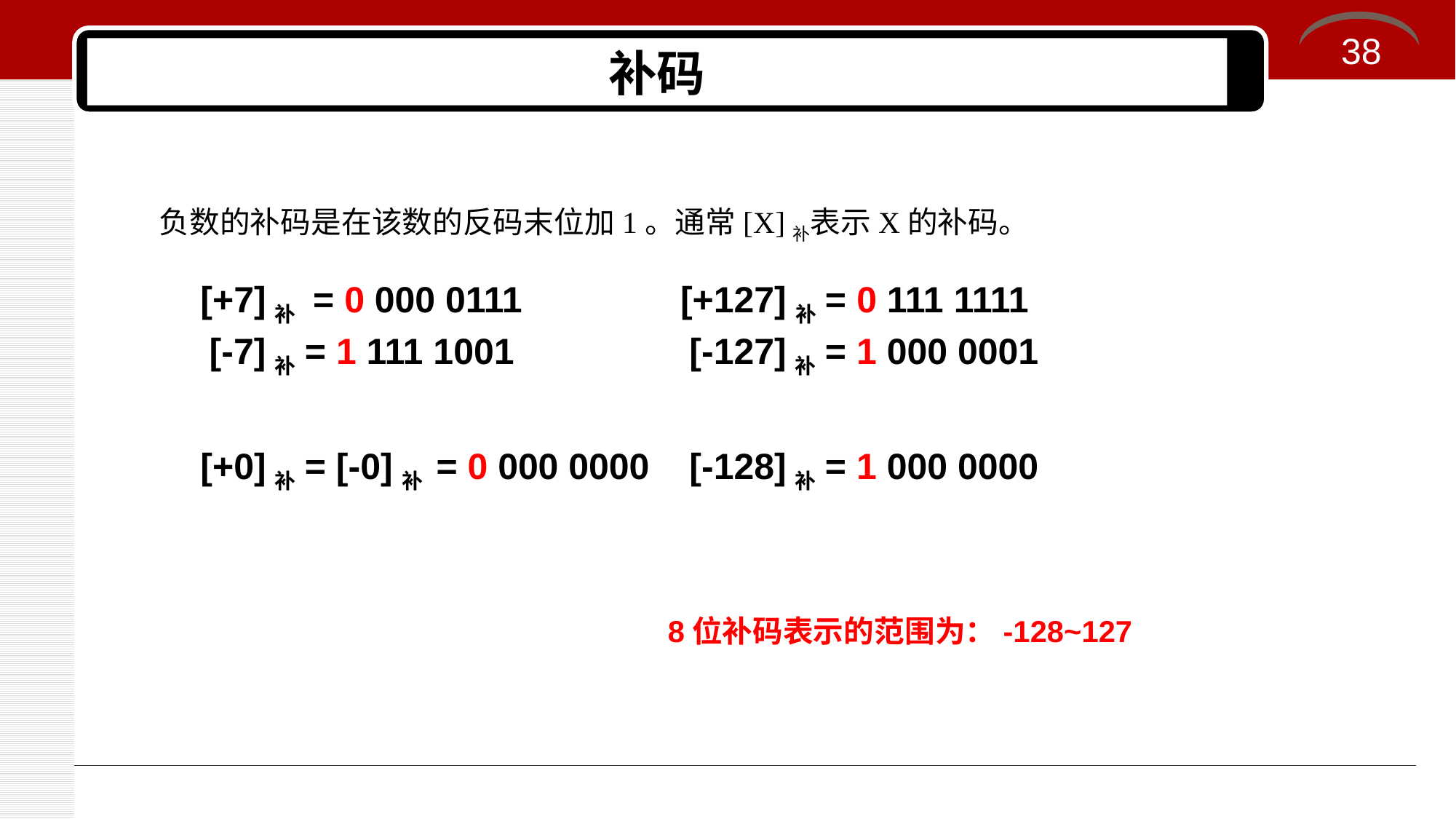

38
# 补码
负数的补码是在该数的反码末位加1。通常[X]补表示X的补码。
[+7]补 = 0 000 0111
[+127]补= 0 111 1111
[-7]补= 1 111 1001
[-127]补= 1 000 0001
[+0]补= [-0]补 = 0 000 0000
[-128]补= 1 000 0000
8位补码表示的范围为：-128~127